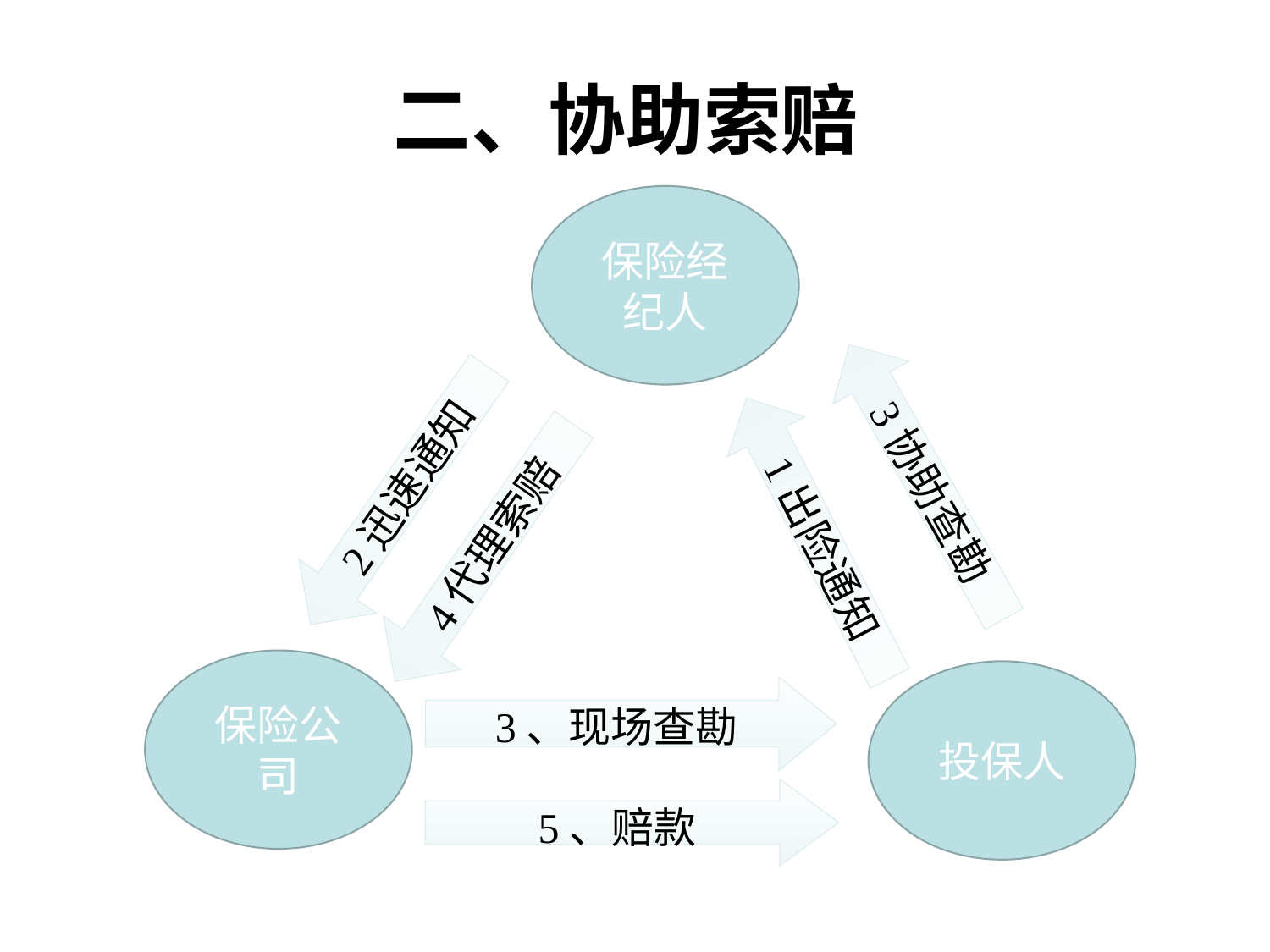

# 二、协助索赔

保险经纪人
3协助查勘
1出险通知
保险公司
投保人
3、现场查勘
5、赔款
2迅速通知
4代理索赔